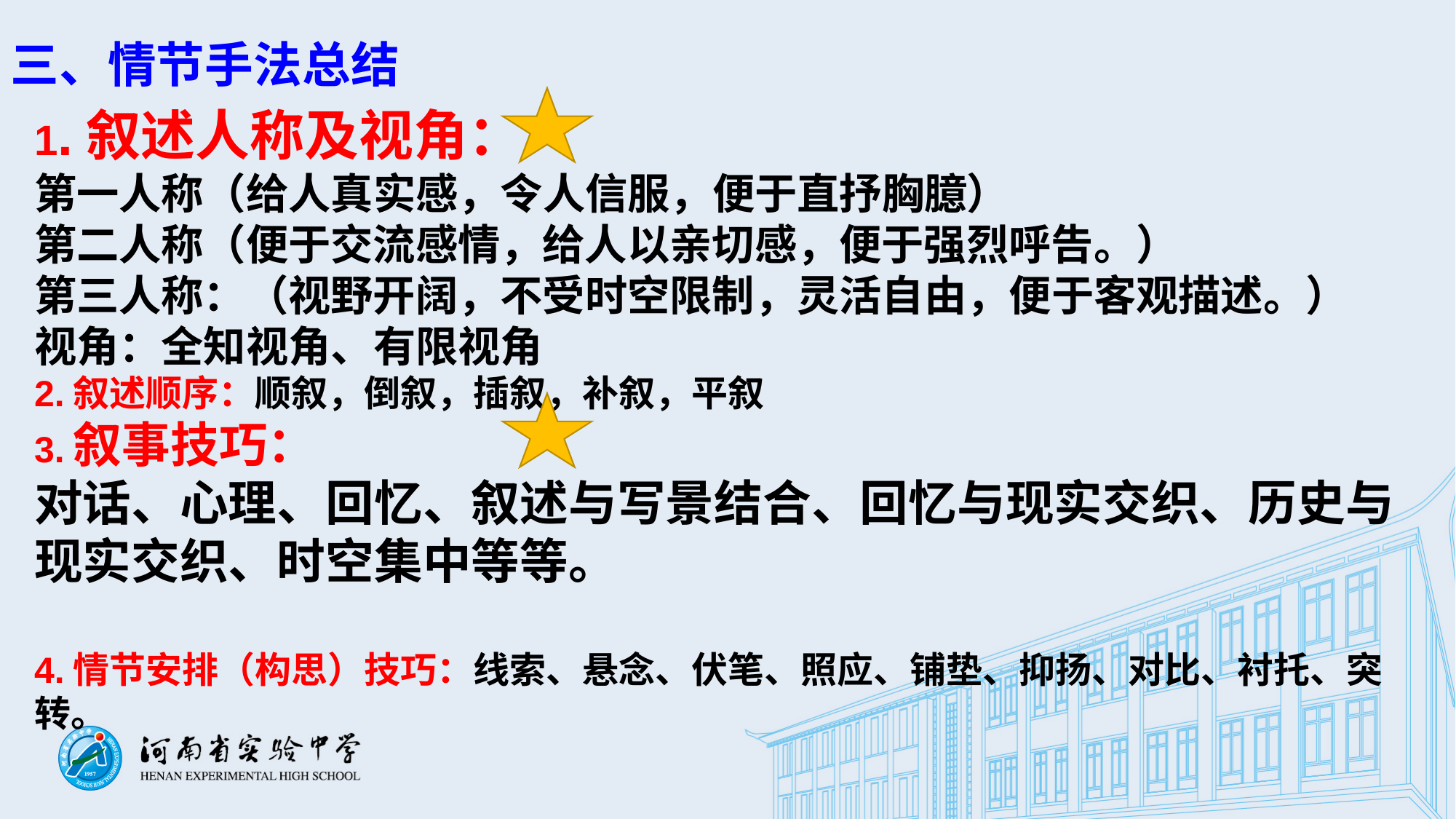

三、情节手法总结

1.叙述人称及视角：
第一人称（给人真实感，令人信服，便于直抒胸臆）
第二人称（便于交流感情，给人以亲切感，便于强烈呼告。）
第三人称：（视野开阔，不受时空限制，灵活自由，便于客观描述。）
视角：全知视角、有限视角
2.叙述顺序：顺叙，倒叙，插叙，补叙，平叙
3.叙事技巧：
对话、心理、回忆、叙述与写景结合、回忆与现实交织、历史与现实交织、时空集中等等。

4.情节安排（构思）技巧：线索、悬念、伏笔、照应、铺垫、抑扬、对比、衬托、突转。